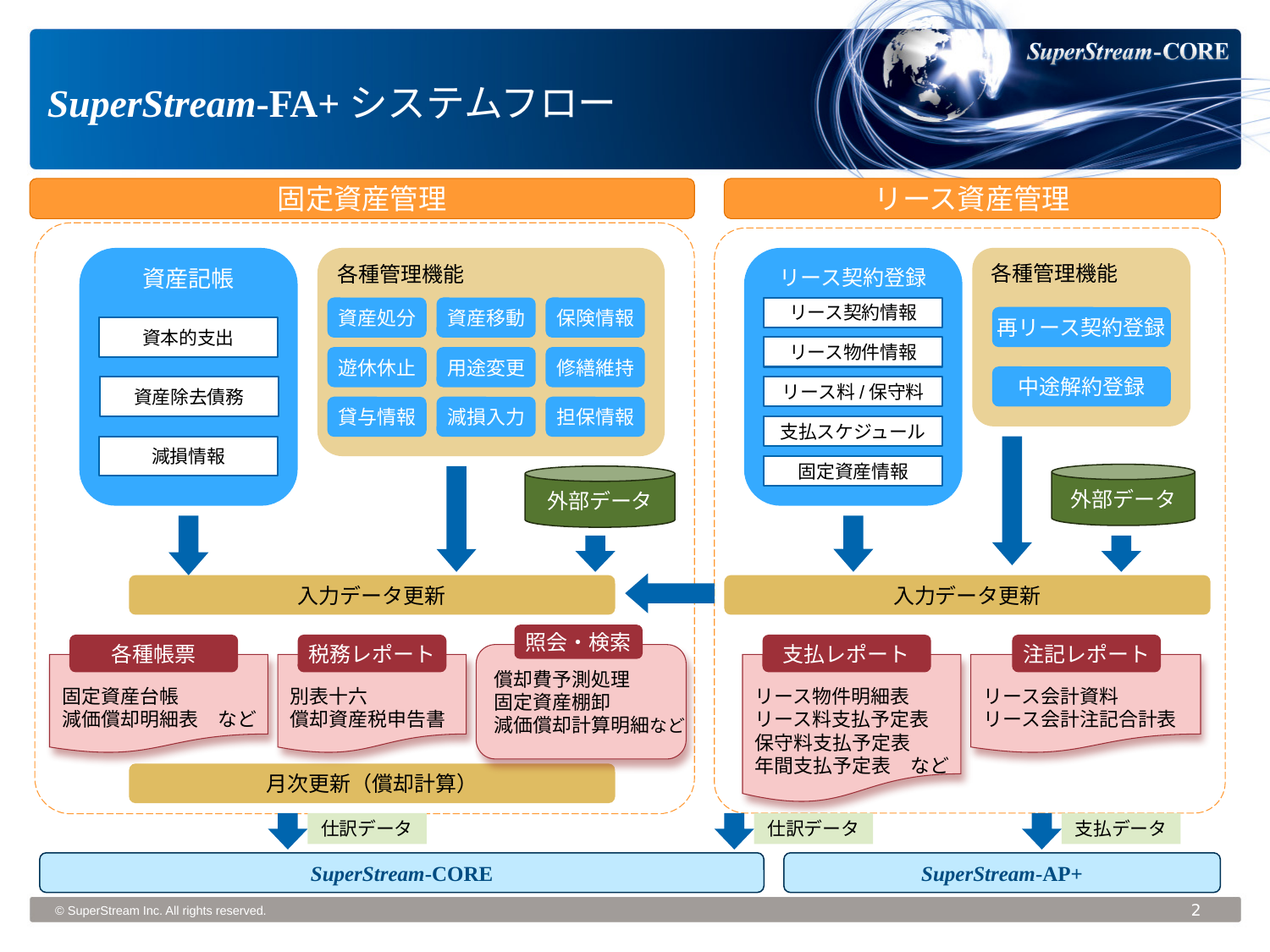

SuperStream-FA+システムフロー
固定資産管理
リース資産管理

資産記帳
各種管理機能
リース契約登録
各種管理機能
資産処分
資産移動
保険情報
リース契約情報
再リース契約登録
資本的支出
リース物件情報
遊休休止
用途変更
修繕維持
中途解約登録
資産除去債務
リース料/保守料
貸与情報
減損入力
担保情報
支払スケジュール
減損情報

固定資産情報
外部データ

外部データ

入力データ更新
入力データ更新
照会・検索
各種帳票
税務レポート
支払レポート
注記レポート
償却費予測処理
固定資産棚卸
減価償却計算明細など

固定資産台帳
減価償却明細表　など

別表十六
償却資産税申告書

リース物件明細表
リース料支払予定表
保守料支払予定表
年間支払予定表　など

リース会計資料
リース会計注記合計表
月次更新（償却計算）

仕訳データ

仕訳データ

支払データ
SuperStream-CORE
SuperStream-AP+
© SuperStream Inc. All rights reserved.
2